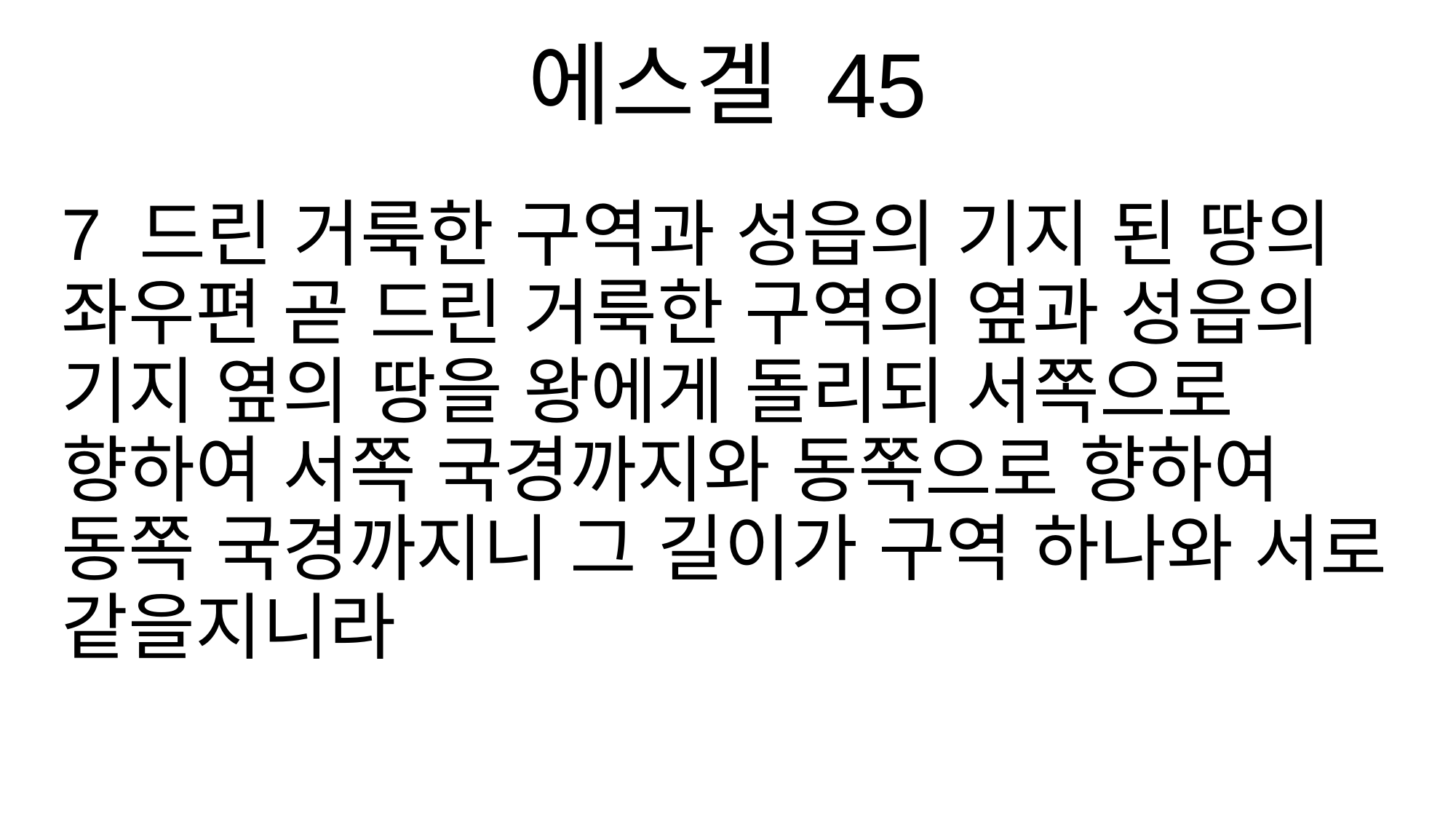

에스겔 45
7 드린 거룩한 구역과 성읍의 기지 된 땅의 좌우편 곧 드린 거룩한 구역의 옆과 성읍의 기지 옆의 땅을 왕에게 돌리되 서쪽으로 향하여 서쪽 국경까지와 동쪽으로 향하여 동쪽 국경까지니 그 길이가 구역 하나와 서로 같을지니라